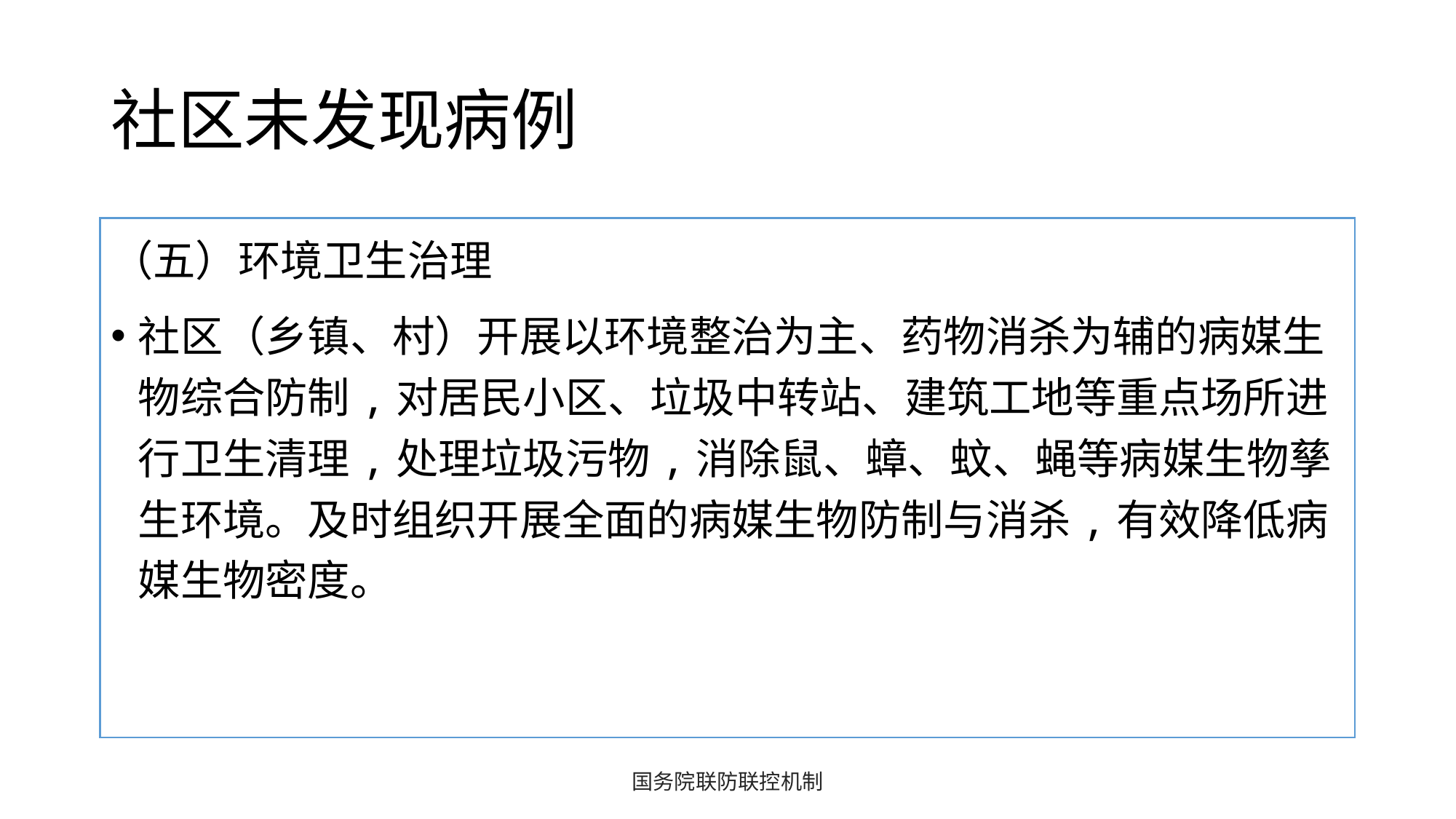

# 社区未发现病例
（五）环境卫生治理
社区（乡镇、村）开展以环境整治为主、药物消杀为辅的病媒生物综合防制,对居民小区、垃圾中转站、建筑工地等重点场所进行卫生清理,处理垃圾污物,消除鼠、蟑、蚊、蝇等病媒生物孳生环境。及时组织开展全面的病媒生物防制与消杀,有效降低病媒生物密度。

国务院联防联控机制
11